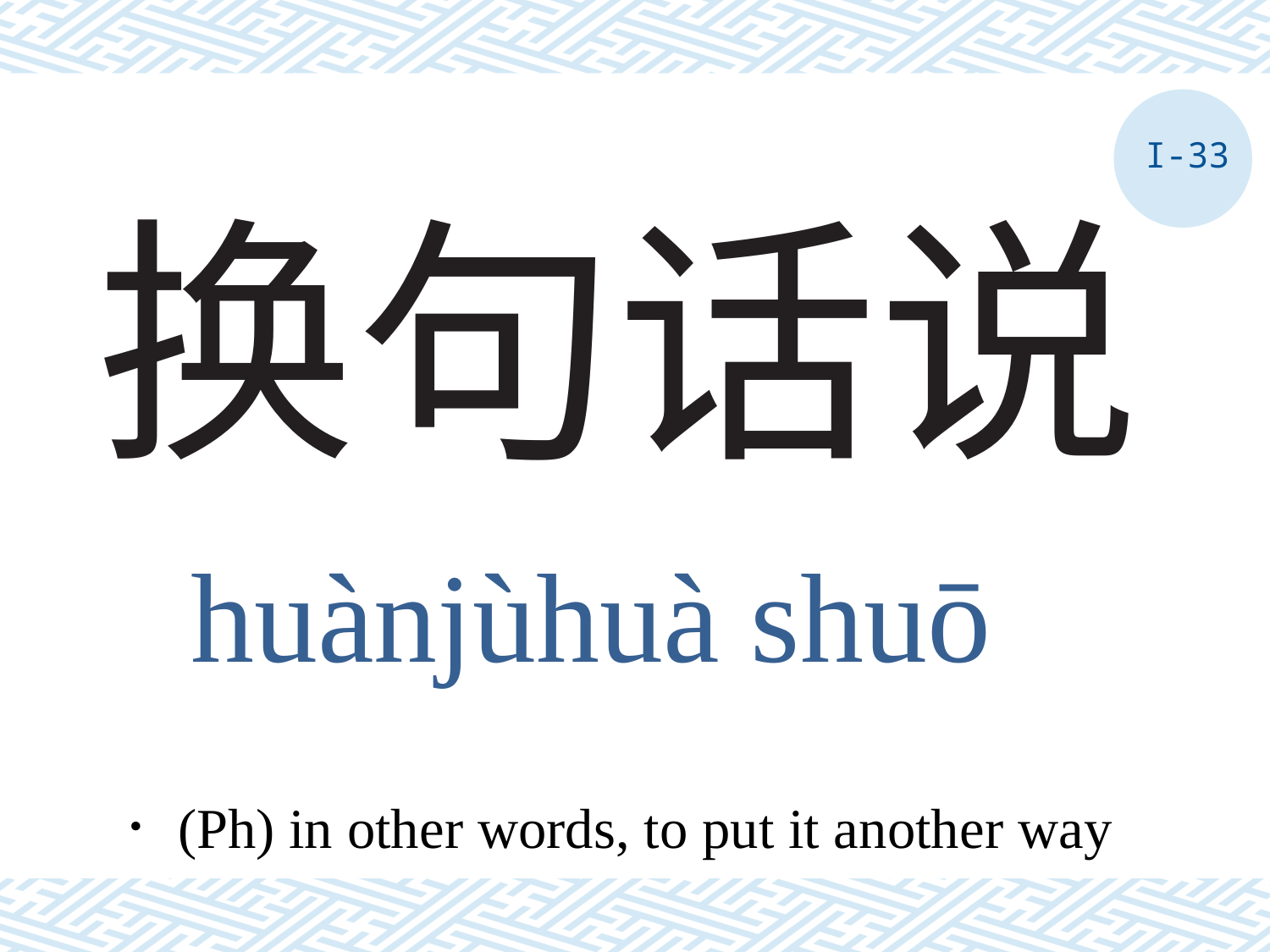

I-33

# 换句话说
huànjùhuà shuō
．(Ph) in other words, to put it another way